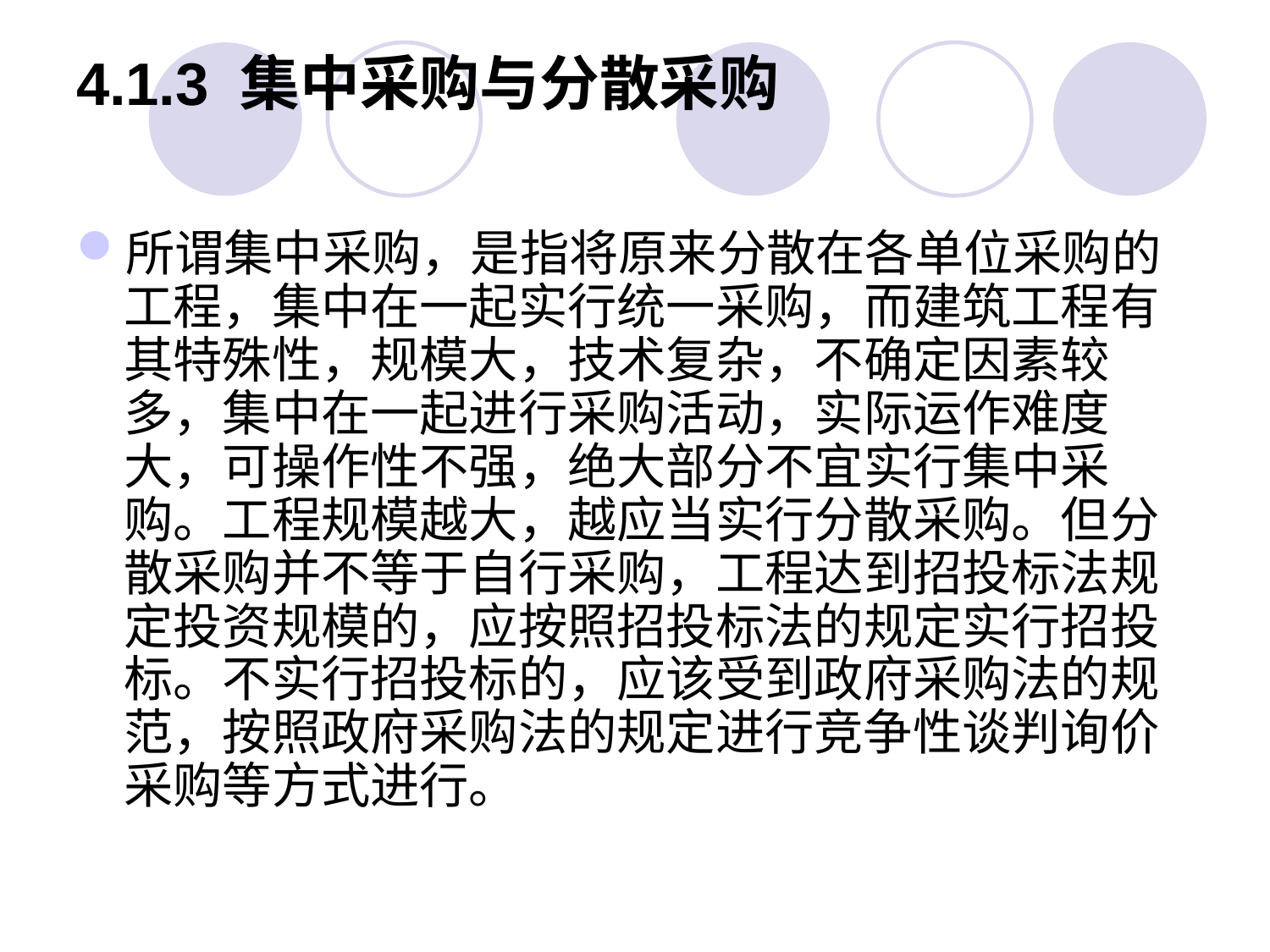

# 4.1.3 集中采购与分散采购
所谓集中采购，是指将原来分散在各单位采购的工程，集中在一起实行统一采购，而建筑工程有其特殊性，规模大，技术复杂，不确定因素较多，集中在一起进行采购活动，实际运作难度大，可操作性不强，绝大部分不宜实行集中采购。工程规模越大，越应当实行分散采购。但分散采购并不等于自行采购，工程达到招投标法规定投资规模的，应按照招投标法的规定实行招投标。不实行招投标的，应该受到政府采购法的规范，按照政府采购法的规定进行竞争性谈判询价采购等方式进行。